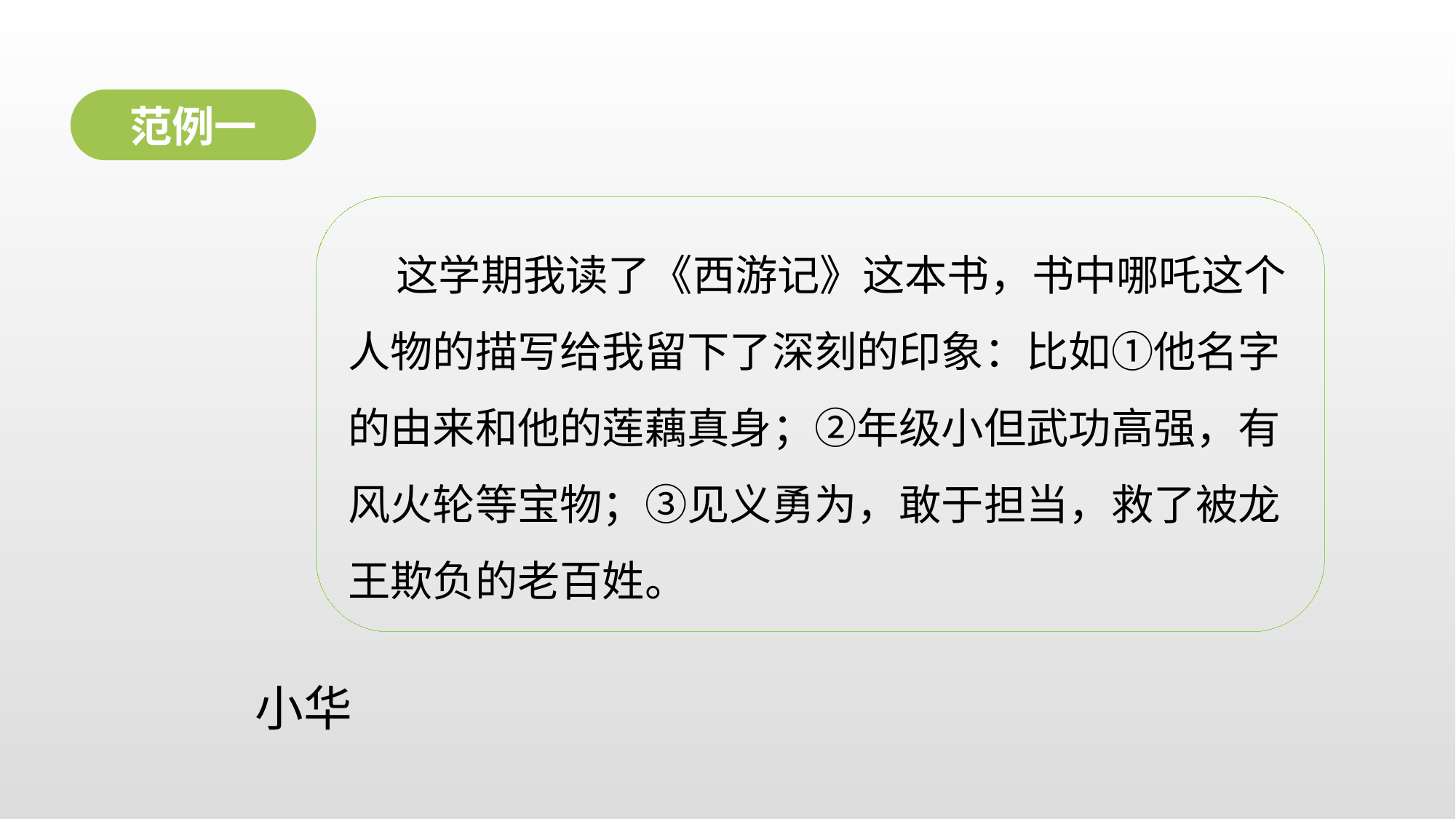

范例一
    这学期我读了《西游记》这本书，书中哪吒这个人物的描写给我留下了深刻的印象：比如①他名字的由来和他的莲藕真身；②年级小但武功高强，有风火轮等宝物；③见义勇为，敢于担当，救了被龙王欺负的老百姓。
小华